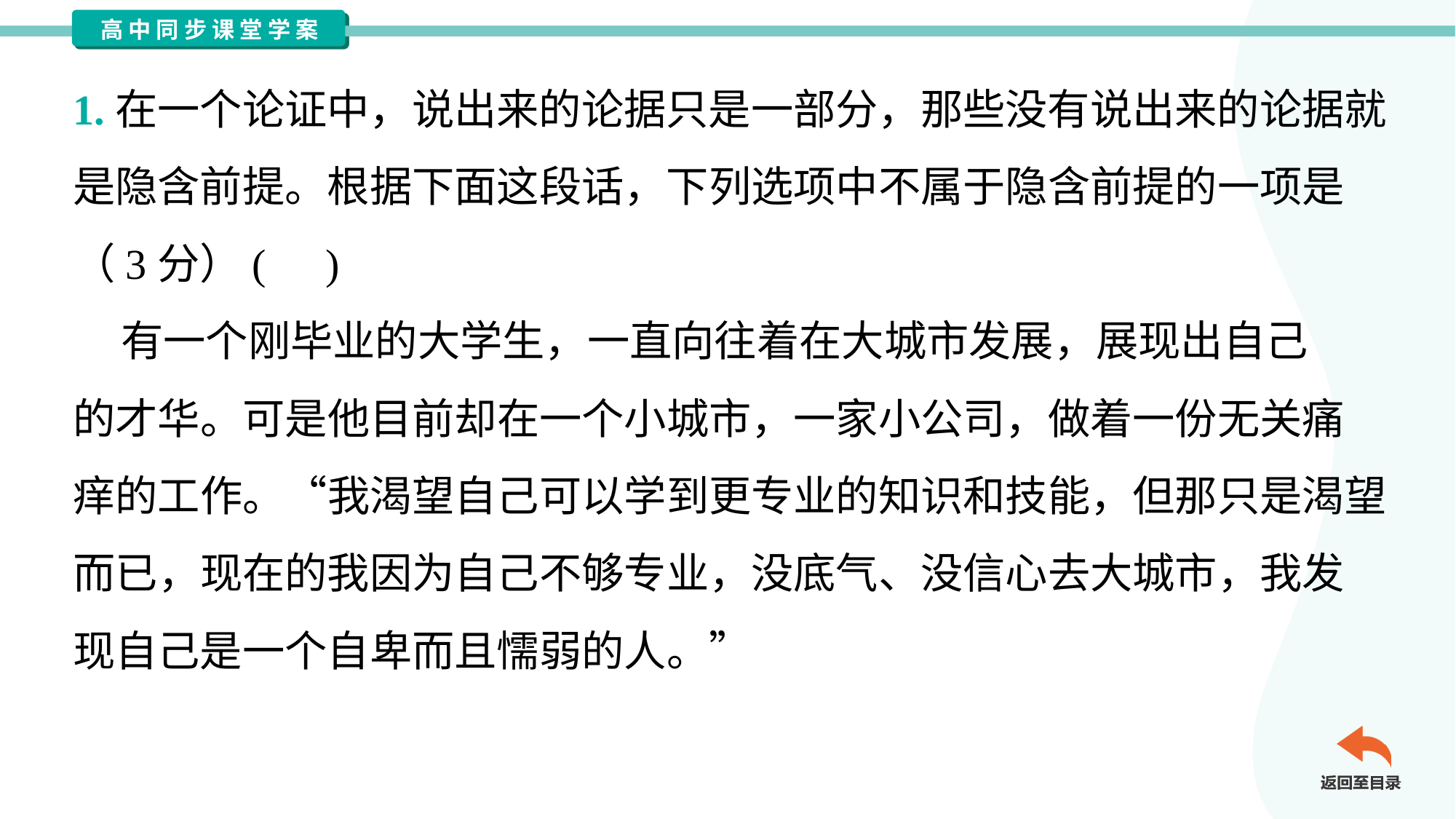

1.在一个论证中，说出来的论据只是一部分，那些没有说出来的论据就
是隐含前提。根据下面这段话，下列选项中不属于隐含前提的一项是
（3分）(     )
    有一个刚毕业的大学生，一直向往着在大城市发展，展现出自己
的才华。可是他目前却在一个小城市，一家小公司，做着一份无关痛
痒的工作。“我渴望自己可以学到更专业的知识和技能，但那只是渴望
而已，现在的我因为自己不够专业，没底气、没信心去大城市，我发
现自己是一个自卑而且懦弱的人。”